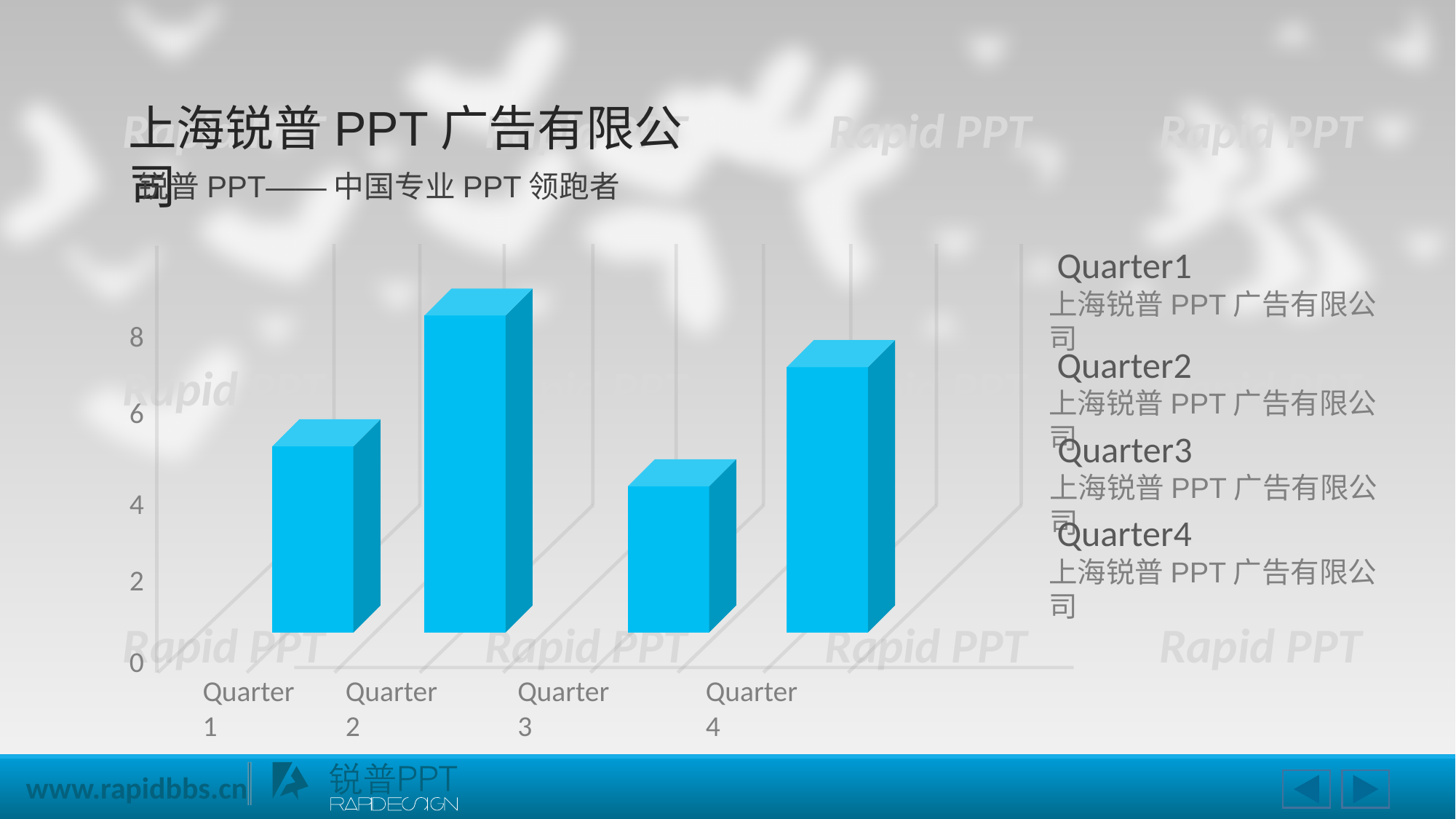

上海锐普PPT广告有限公司
Rapid PPT
Rapid PPT
Rapid PPT
Rapid PPT

锐普PPT——中国专业PPT领跑者

 Quarter1
上海锐普PPT广告有限公司

8
 Quarter2
上海锐普PPT广告有限公司

Rapid PPT
Rapid PPT
Rapid PPT
Rapid PPT
6

 Quarter3
上海锐普PPT广告有限公司

4
 Quarter4
上海锐普PPT广告有限公司
2
Rapid PPT
Rapid PPT
Rapid PPT
Rapid PPT
0
Quarter1
Quarter2
Quarter3
Quarter4

www.rapidbbs.cn